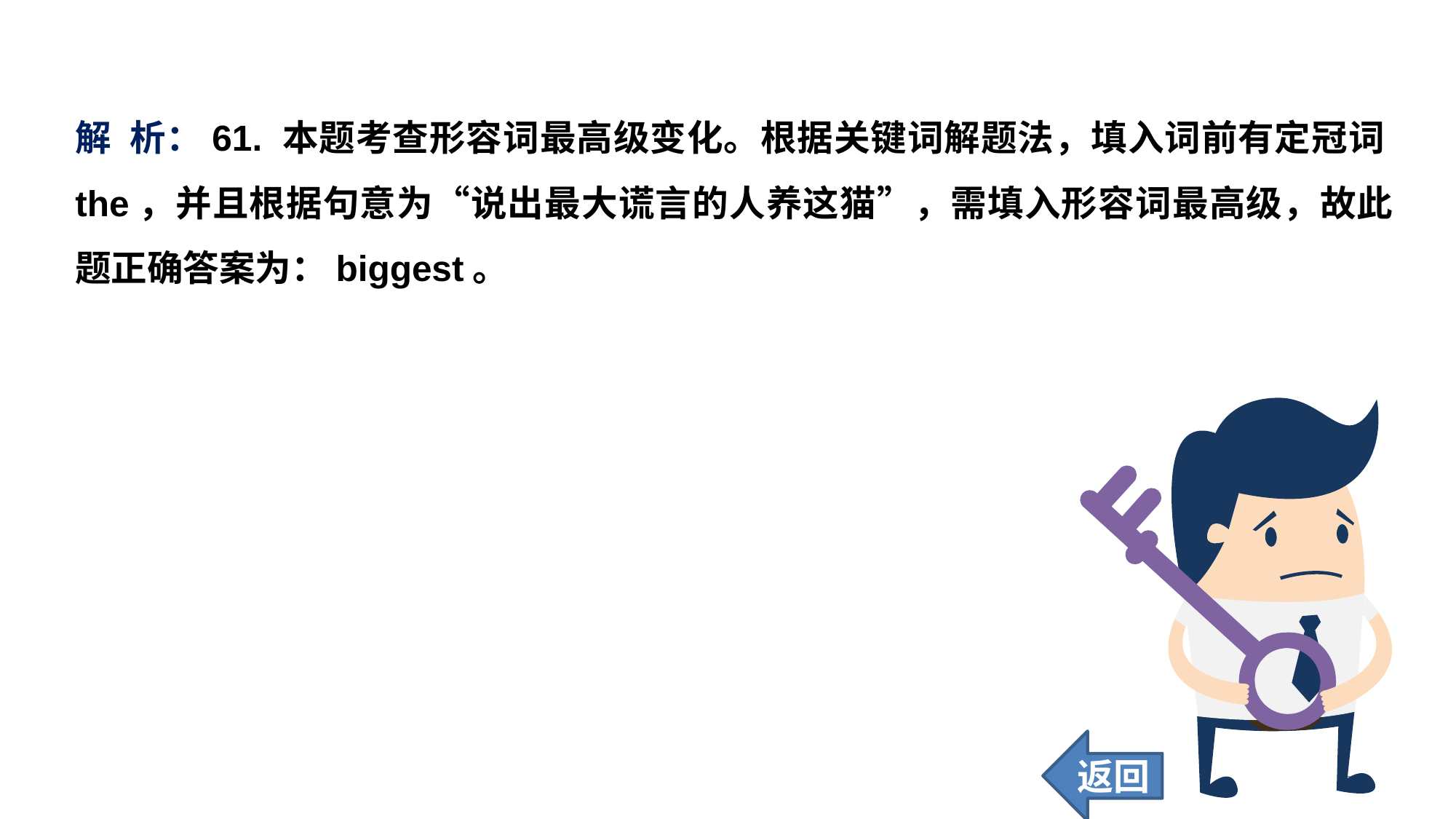

解  析：61. 本题考查形容词最高级变化。根据关键词解题法，填入词前有定冠词the，并且根据句意为“说出最大谎言的人养这猫”，需填入形容词最高级，故此题正确答案为：biggest。

返回
237